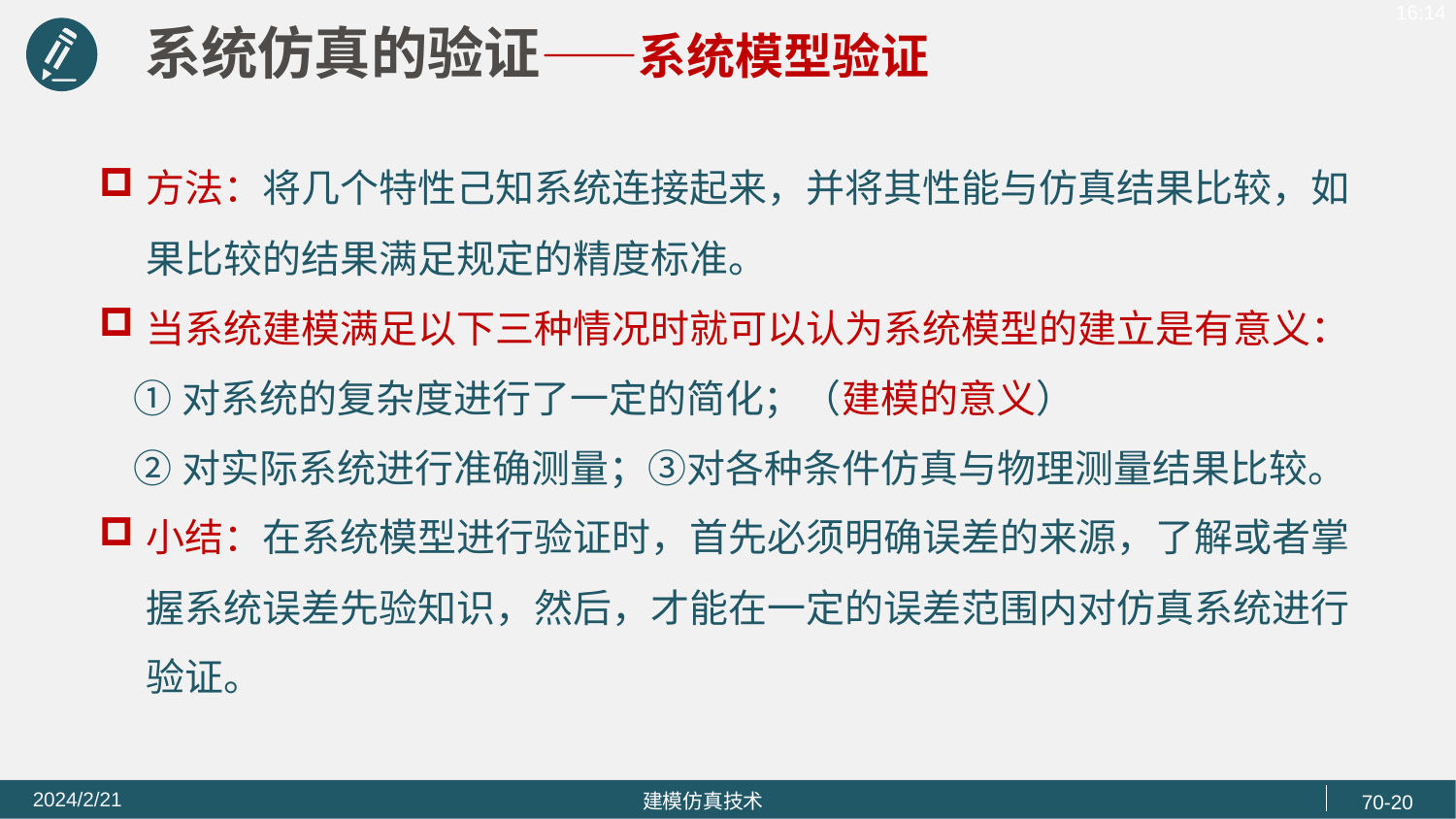

系统仿真的验证——系统模型验证

方法：将几个特性己知系统连接起来，并将其性能与仿真结果比较，如果比较的结果满足规定的精度标准。
当系统建模满足以下三种情况时就可以认为系统模型的建立是有意义：
    ①对系统的复杂度进行了一定的简化；（建模的意义）
    ②对实际系统进行准确测量；③对各种条件仿真与物理测量结果比较。
小结：在系统模型进行验证时，首先必须明确误差的来源，了解或者掌握系统误差先验知识，然后，才能在一定的误差范围内对仿真系统进行验证。